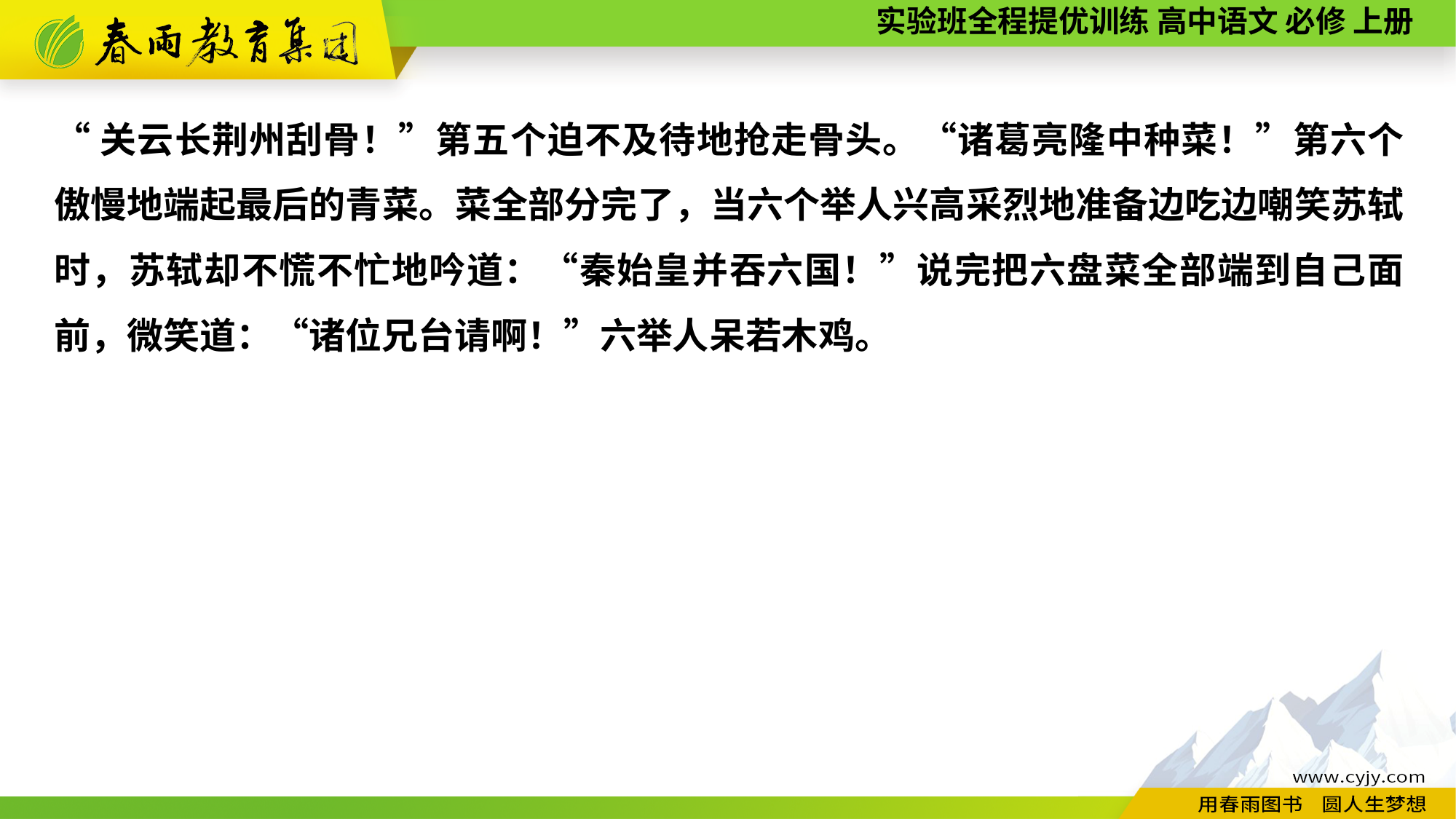

“关云长荆州刮骨！”第五个迫不及待地抢走骨头。“诸葛亮隆中种菜！”第六个傲慢地端起最后的青菜。菜全部分完了，当六个举人兴高采烈地准备边吃边嘲笑苏轼时，苏轼却不慌不忙地吟道：“秦始皇并吞六国！”说完把六盘菜全部端到自己面前，微笑道：“诸位兄台请啊！”六举人呆若木鸡。